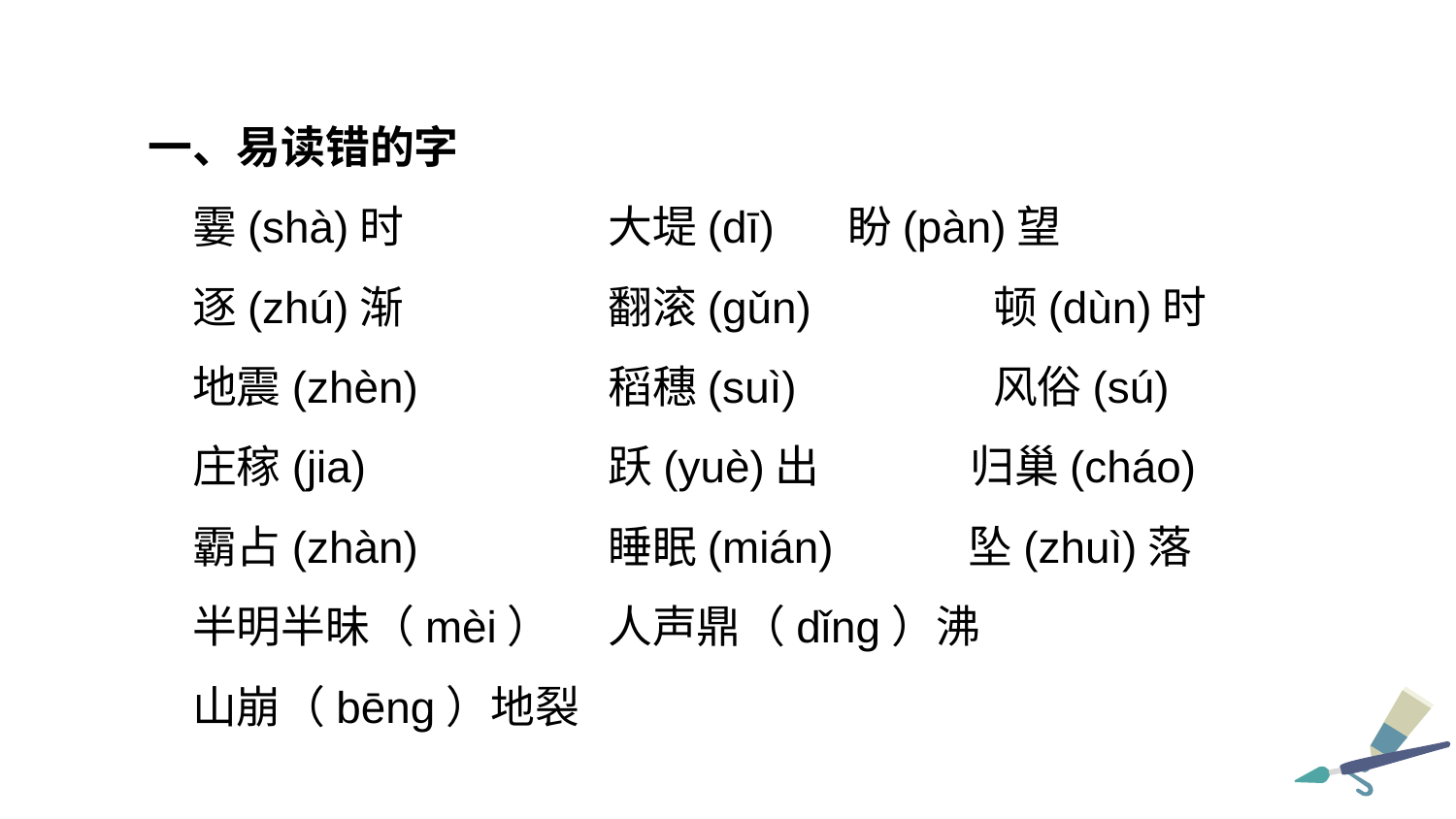

一、易读错的字
霎(shà)时	大堤(dī)	     盼(pàn)望
逐(zhú)渐	翻滚(gǔn)	     顿(dùn)时
地震(zhèn)	稻穗(suì)	     风俗(sú)
庄稼(jia)	跃(yuè)出	     归巢(cháo)
霸占(zhàn)	睡眠(mián)	   坠(zhuì)落
半明半昧（mèi）   	人声鼎（dǐng）沸
山崩（bēng）地裂